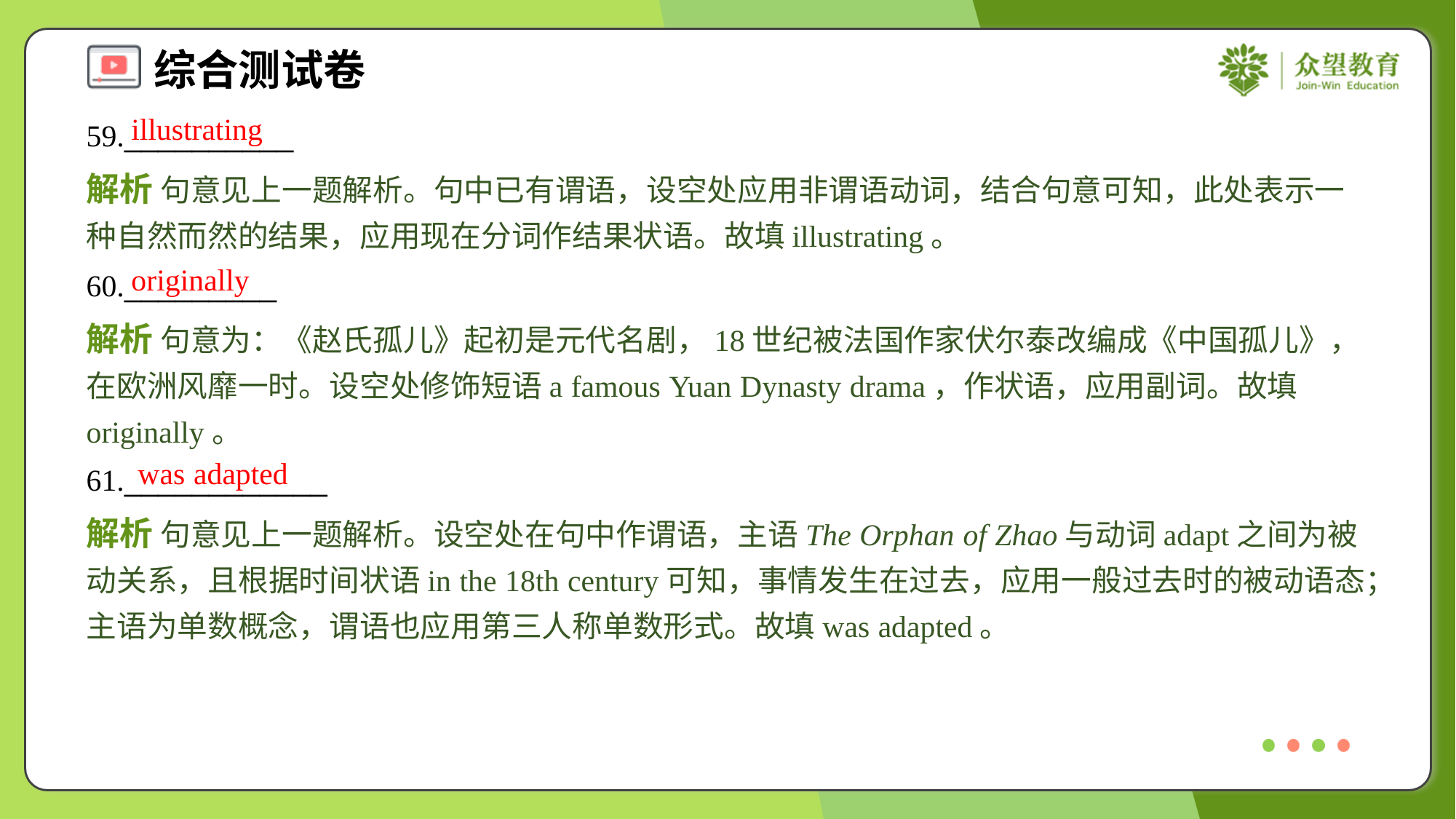

illustrating
59.__________
解析 句意见上一题解析。句中已有谓语，设空处应用非谓语动词，结合句意可知，此处表示一种自然而然的结果，应用现在分词作结果状语。故填illustrating。
originally
60._________
解析 句意为：《赵氏孤儿》起初是元代名剧，18世纪被法国作家伏尔泰改编成《中国孤儿》，在欧洲风靡一时。设空处修饰短语a famous Yuan Dynasty drama，作状语，应用副词。故填originally。
was adapted
61.____________
解析 句意见上一题解析。设空处在句中作谓语，主语The Orphan of Zhao与动词adapt之间为被动关系，且根据时间状语in the 18th century可知，事情发生在过去，应用一般过去时的被动语态；主语为单数概念，谓语也应用第三人称单数形式。故填was adapted。